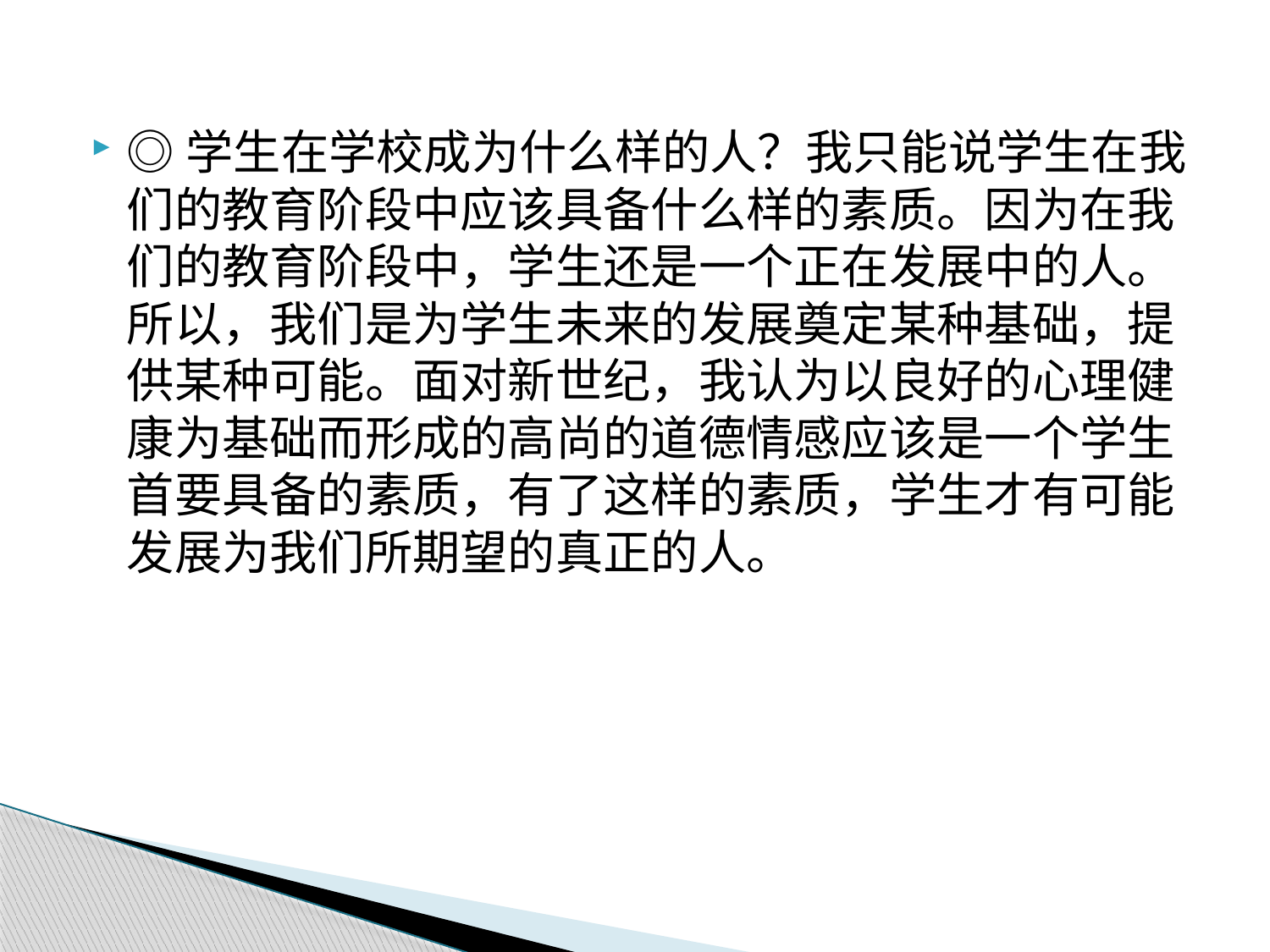

◎学生在学校成为什么样的人？我只能说学生在我们的教育阶段中应该具备什么样的素质。因为在我们的教育阶段中，学生还是一个正在发展中的人。所以，我们是为学生未来的发展奠定某种基础，提供某种可能。面对新世纪，我认为以良好的心理健康为基础而形成的高尚的道德情感应该是一个学生首要具备的素质，有了这样的素质，学生才有可能发展为我们所期望的真正的人。